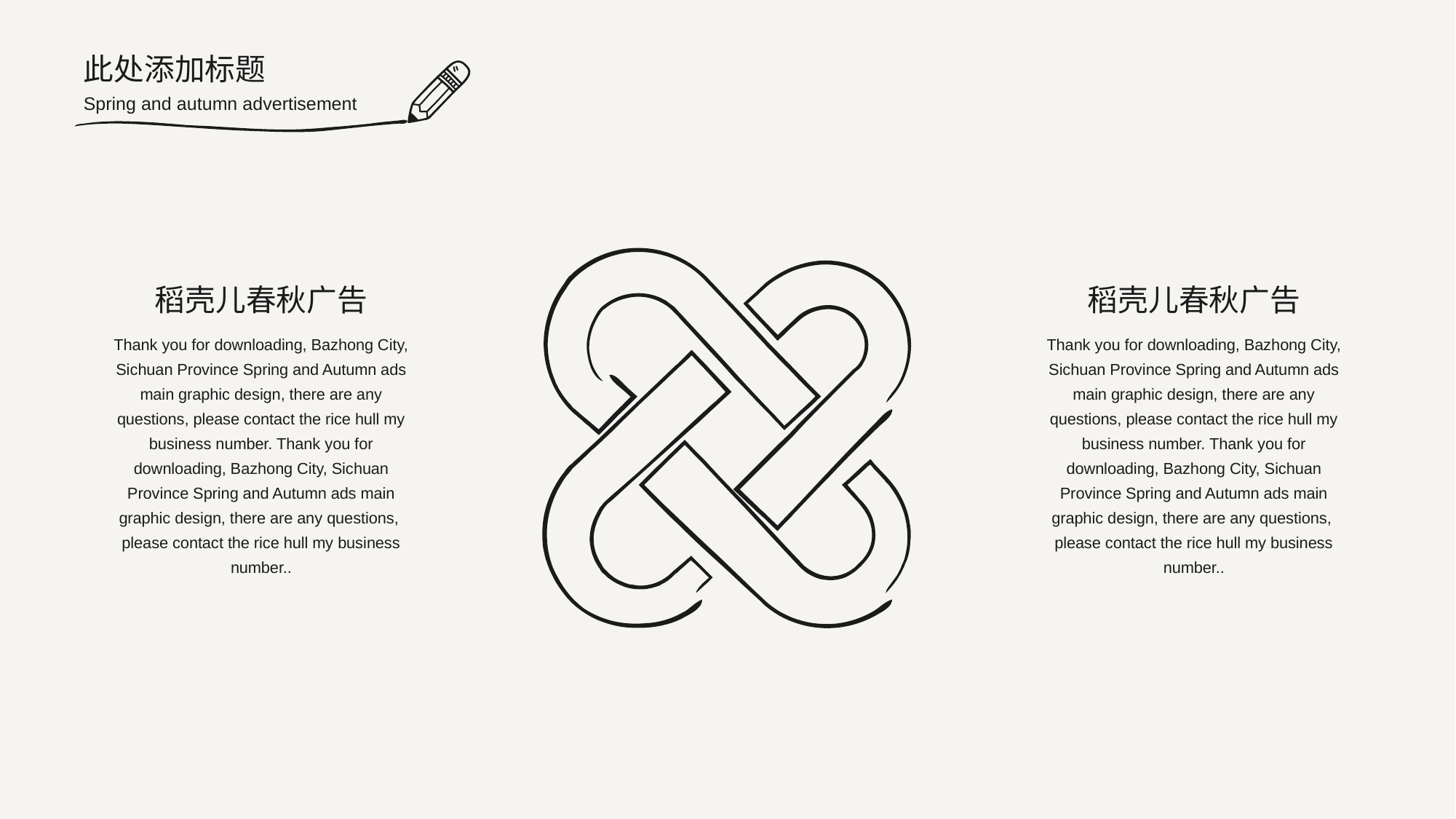

此处添加标题

Spring and autumn advertisement

稻壳儿春秋广告
稻壳儿春秋广告
Thank you for downloading, Bazhong City, Sichuan Province Spring and Autumn ads main graphic design, there are any questions, please contact the rice hull my business number. Thank you for downloading, Bazhong City, Sichuan Province Spring and Autumn ads main graphic design, there are any questions,
please contact the rice hull my business number..
Thank you for downloading, Bazhong City, Sichuan Province Spring and Autumn ads main graphic design, there are any questions, please contact the rice hull my business number. Thank you for downloading, Bazhong City, Sichuan Province Spring and Autumn ads main graphic design, there are any questions,
please contact the rice hull my business number..